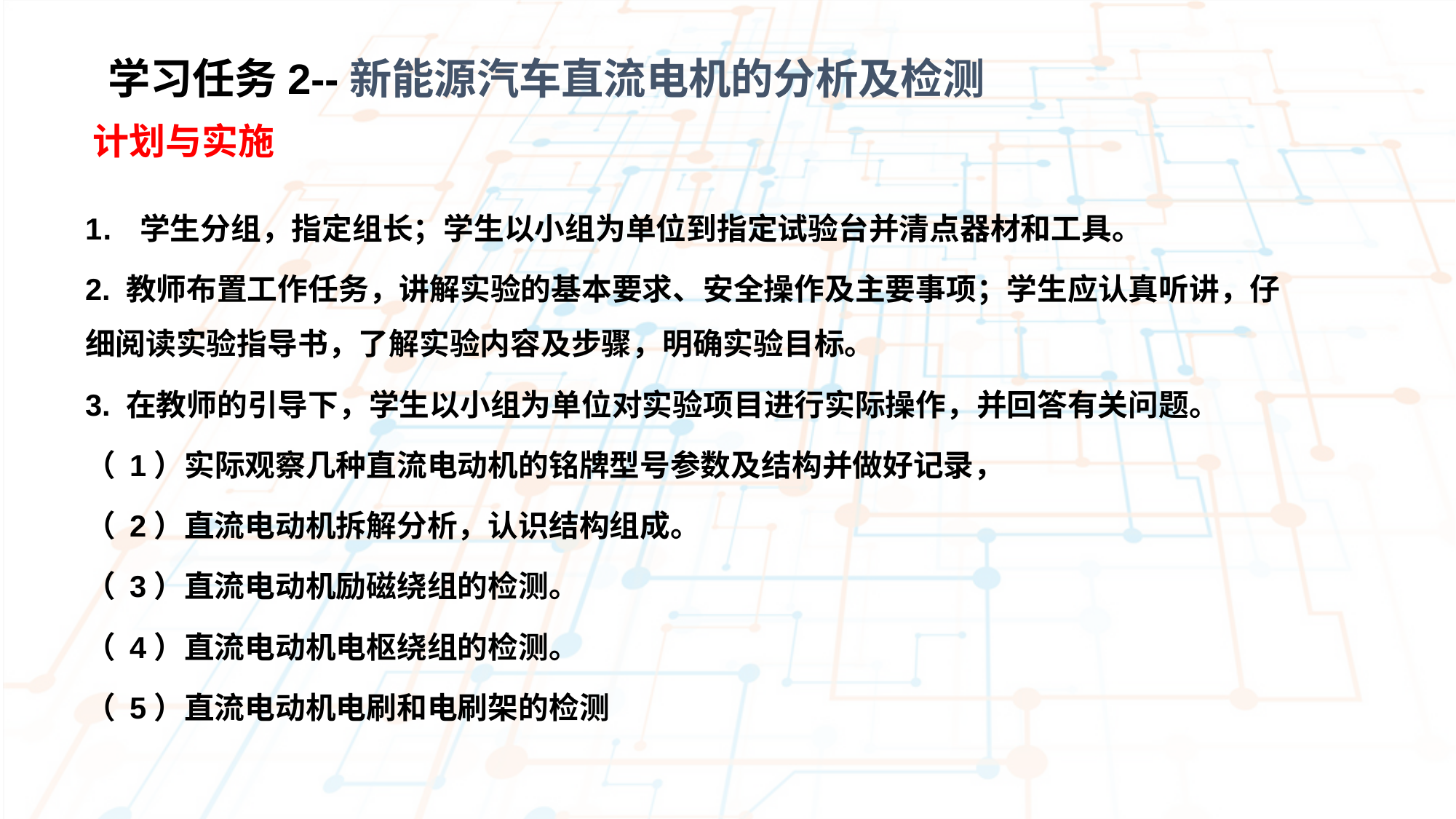

学习任务2--新能源汽车直流电机的分析及检测
计划与实施

学生分组，指定组长；学生以小组为单位到指定试验台并清点器材和工具。
2. 教师布置工作任务，讲解实验的基本要求、安全操作及主要事项；学生应认真听讲，仔细阅读实验指导书，了解实验内容及步骤，明确实验目标。
3. 在教师的引导下，学生以小组为单位对实验项目进行实际操作，并回答有关问题。
（ 1）实际观察几种直流电动机的铭牌型号参数及结构并做好记录，
（ 2）直流电动机拆解分析，认识结构组成。
（ 3）直流电动机励磁绕组的检测。
（ 4）直流电动机电枢绕组的检测。
（ 5）直流电动机电刷和电刷架的检测